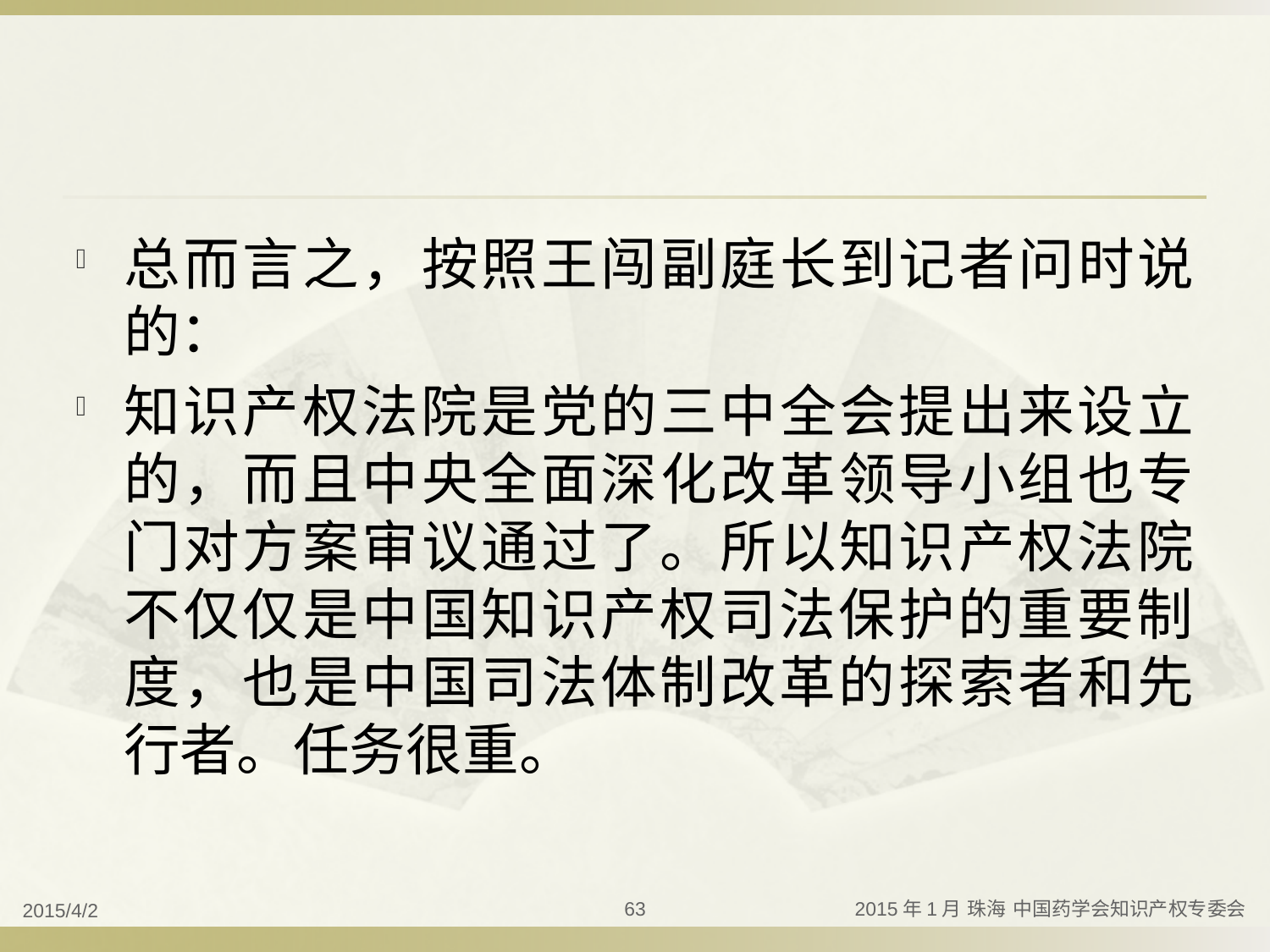

#
总而言之，按照王闯副庭长到记者问时说的：
知识产权法院是党的三中全会提出来设立的，而且中央全面深化改革领导小组也专门对方案审议通过了。所以知识产权法院不仅仅是中国知识产权司法保护的重要制度，也是中国司法体制改革的探索者和先行者。任务很重。
2015/4/2
63
2015年1月 珠海 中国药学会知识产权专委会